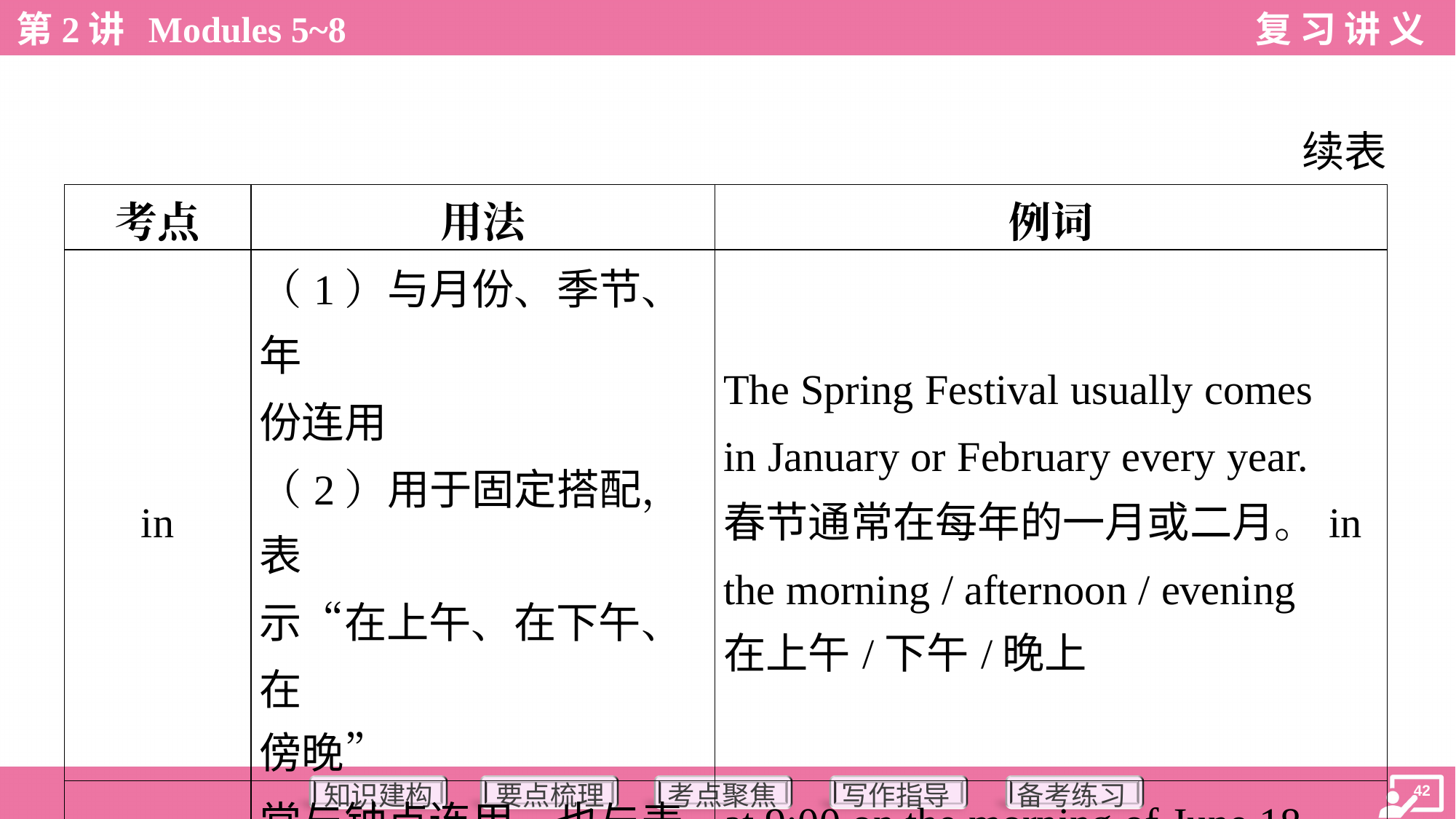

续表
| 考点 | 用法 | 例词 |
| --- | --- | --- |
| in | （1）与月份、季节、年 份连用 （2）用于固定搭配，表 示“在上午、在下午、在 傍晚” | The Spring Festival usually comes in January or February every year. 春节通常在每年的一月或二月。in the morning / afternoon / evening 在上午/下午/晚上 |
| at | 常与钟点连用，也与表 示具体时间的名词连用 | at 9:00 on the morning of June 18 在6月18日早上9时 |